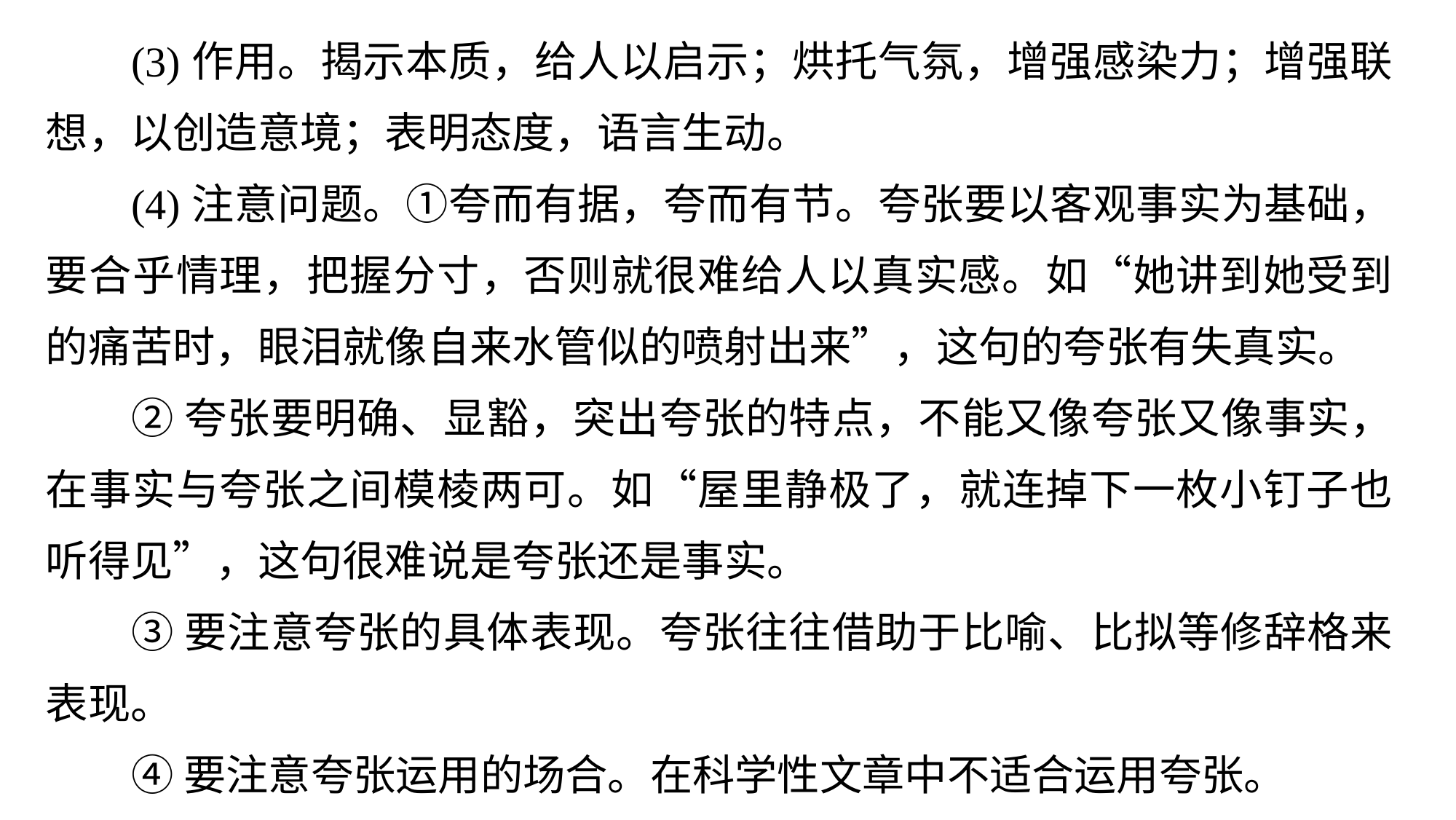

(3)作用。揭示本质，给人以启示；烘托气氛，增强感染力；增强联想，以创造意境；表明态度，语言生动。
(4)注意问题。①夸而有据，夸而有节。夸张要以客观事实为基础，要合乎情理，把握分寸，否则就很难给人以真实感。如“她讲到她受到的痛苦时，眼泪就像自来水管似的喷射出来”，这句的夸张有失真实。
②夸张要明确、显豁，突出夸张的特点，不能又像夸张又像事实，在事实与夸张之间模棱两可。如“屋里静极了，就连掉下一枚小钉子也听得见”，这句很难说是夸张还是事实。
③要注意夸张的具体表现。夸张往往借助于比喻、比拟等修辞格来表现。
④要注意夸张运用的场合。在科学性文章中不适合运用夸张。